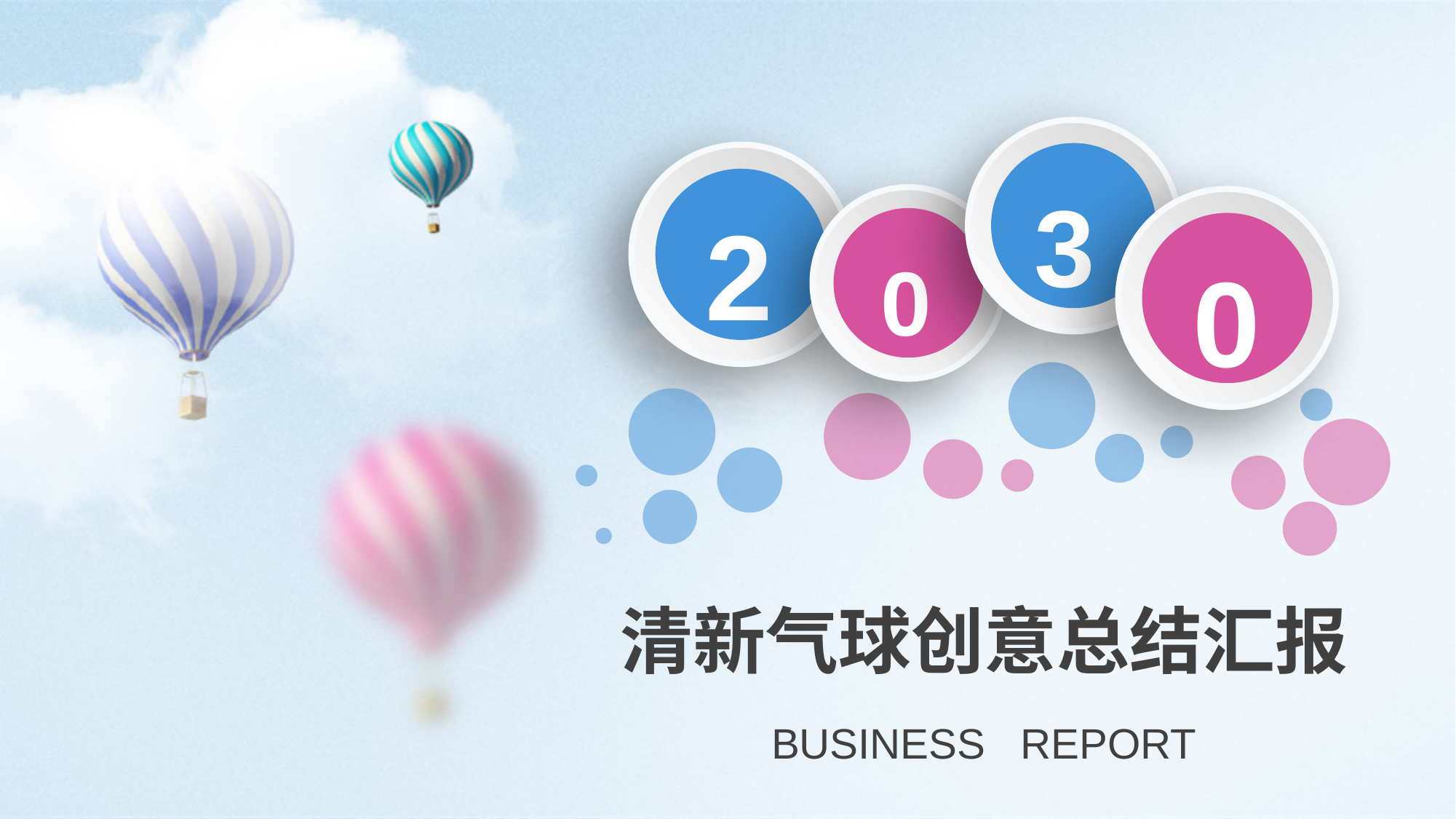

3

2

0

0

清新气球创意总结汇报
BUSINESS   REPORT